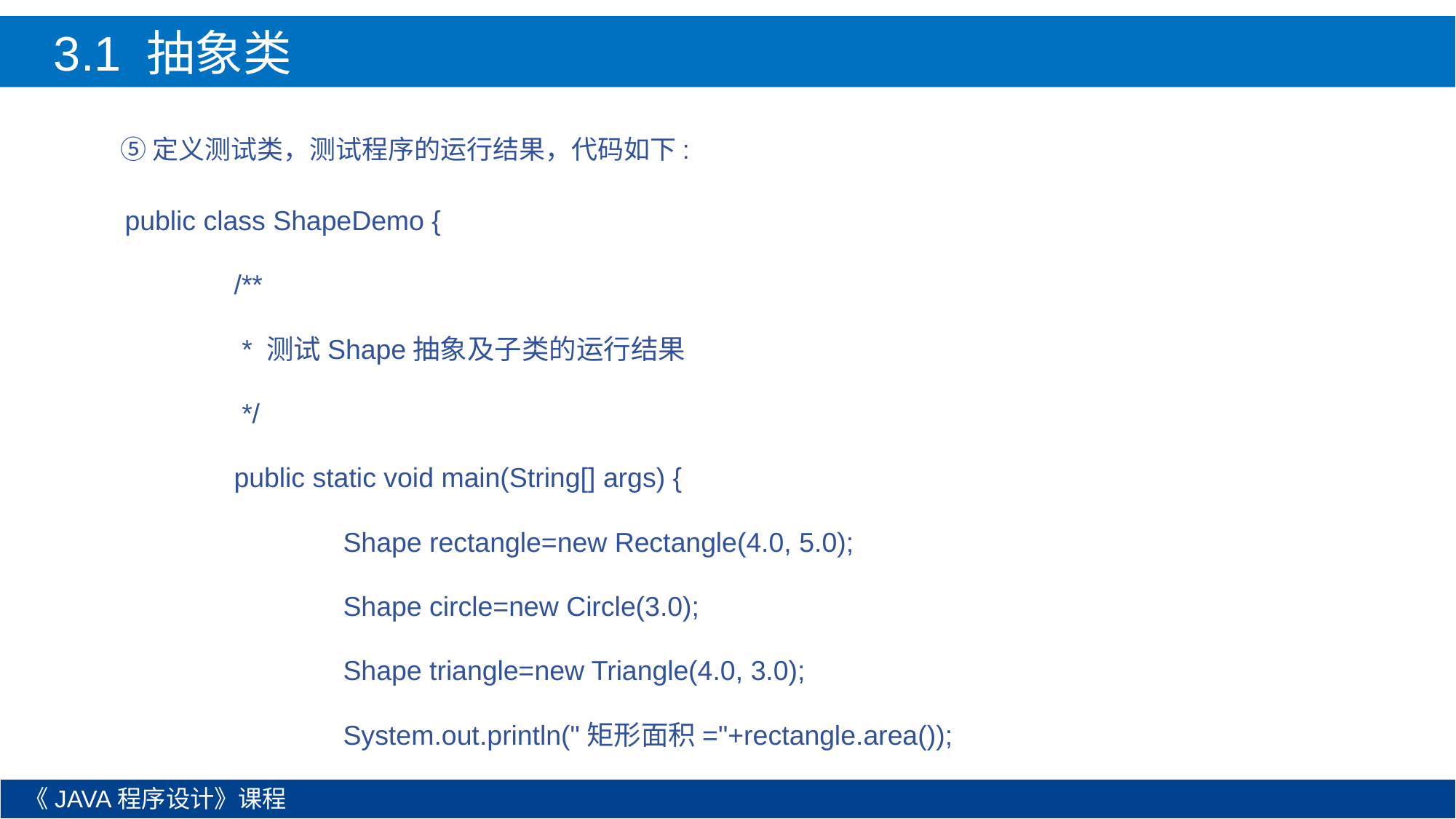

3.1 抽象类
⑤定义测试类，测试程序的运行结果，代码如下:
public class ShapeDemo {
	/**
	 * 测试Shape抽象及子类的运行结果
	 */
	public static void main(String[] args) {
		Shape rectangle=new Rectangle(4.0, 5.0);
		Shape circle=new Circle(3.0);
		Shape triangle=new Triangle(4.0, 3.0);
		System.out.println("矩形面积="+rectangle.area());
《JAVA程序设计》课程